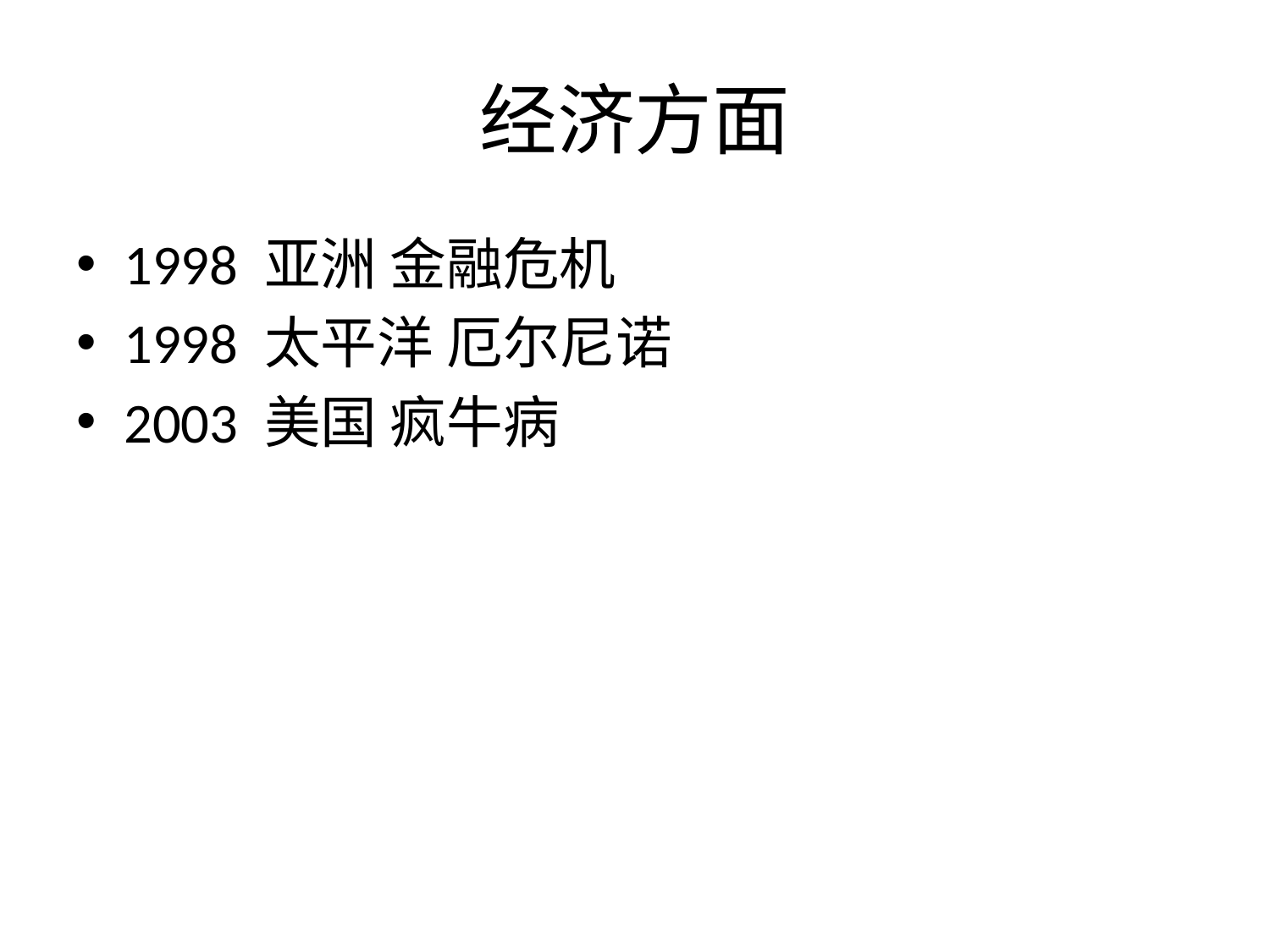

# 经济方面
1998 亚洲 金融危机
1998 太平洋 厄尔尼诺
2003 美国 疯牛病